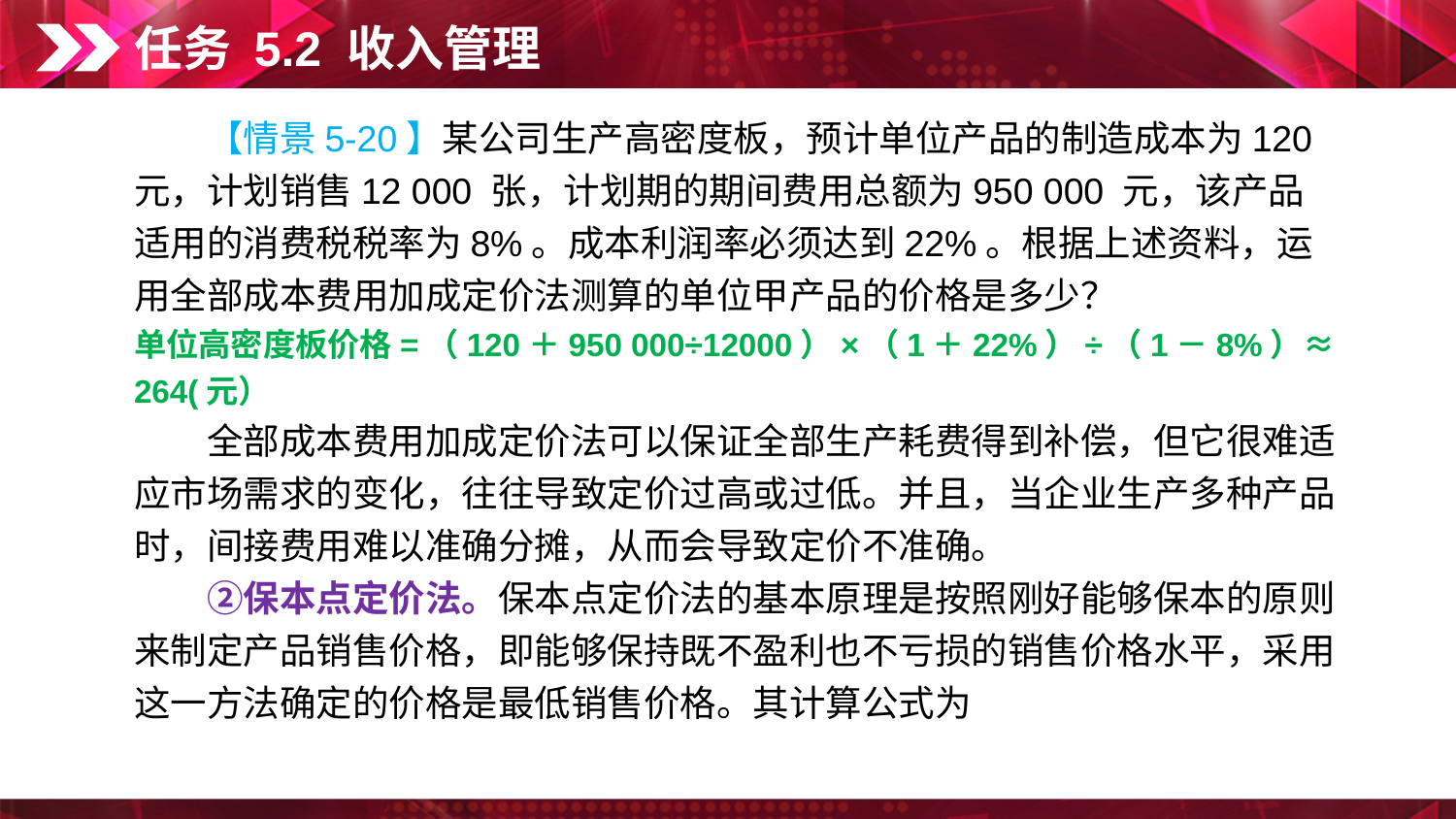

任务 5.2 收入管理

　　【情景5-20】某公司生产高密度板，预计单位产品的制造成本为120 元，计划销售12 000 张，计划期的期间费用总额为950 000 元，该产品适用的消费税税率为8%。成本利润率必须达到22%。根据上述资料，运用全部成本费用加成定价法测算的单位甲产品的价格是多少？
单位高密度板价格=（120＋950 000÷12000）×（1＋22%）÷（1－8%）≈ 264(元）
　　全部成本费用加成定价法可以保证全部生产耗费得到补偿，但它很难适应市场需求的变化，往往导致定价过高或过低。并且，当企业生产多种产品时，间接费用难以准确分摊，从而会导致定价不准确。
　　②保本点定价法。保本点定价法的基本原理是按照刚好能够保本的原则来制定产品销售价格，即能够保持既不盈利也不亏损的销售价格水平，采用这一方法确定的价格是最低销售价格。其计算公式为